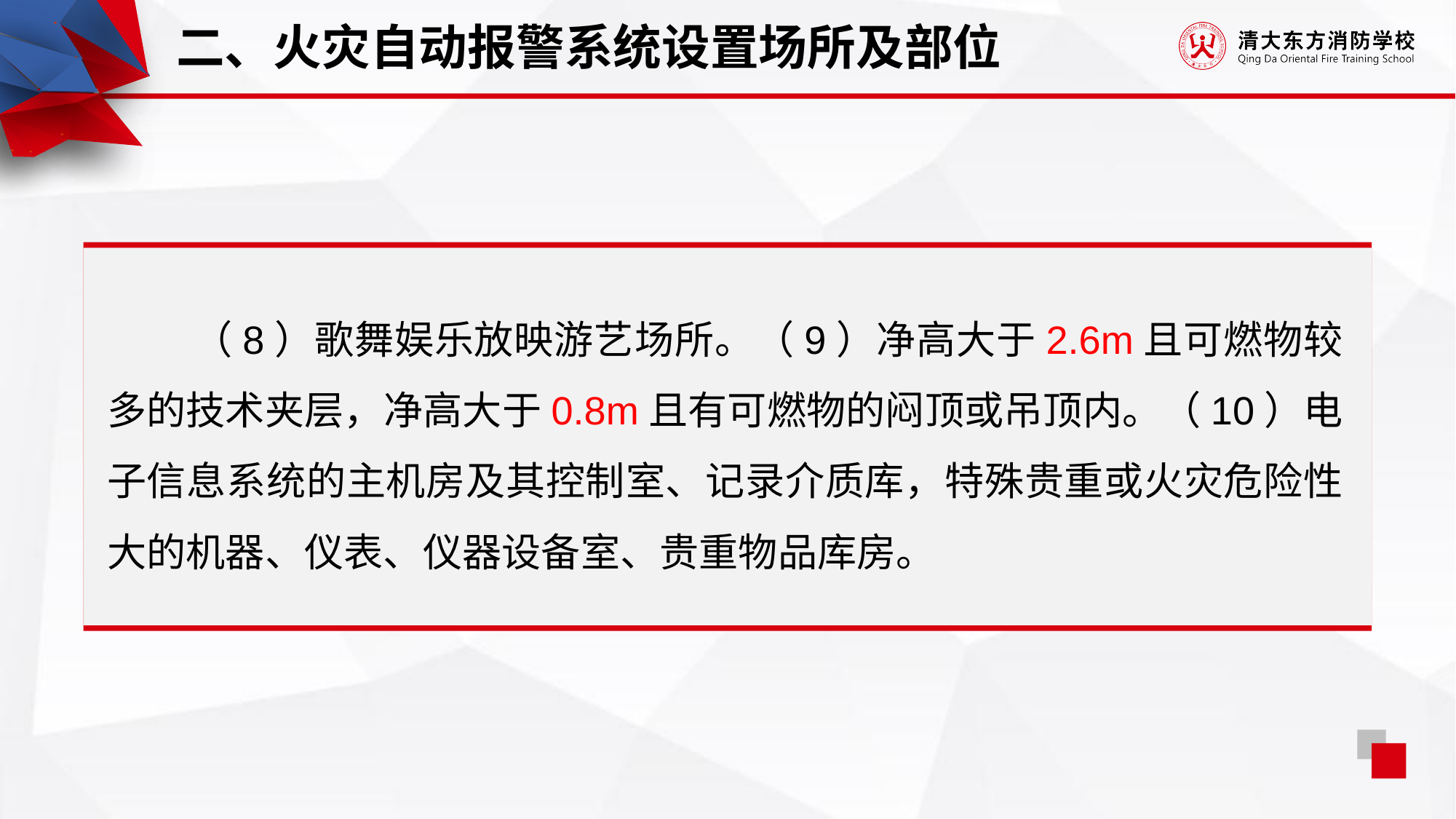

二、火灾自动报警系统设置场所及部位

（8）歌舞娱乐放映游艺场所。（9）净高大于2.6m且可燃物较多的技术夹层，净高大于0.8m且有可燃物的闷顶或吊顶内。（10）电子信息系统的主机房及其控制室、记录介质库，特殊贵重或火灾危险性大的机器、仪表、仪器设备室、贵重物品库房。